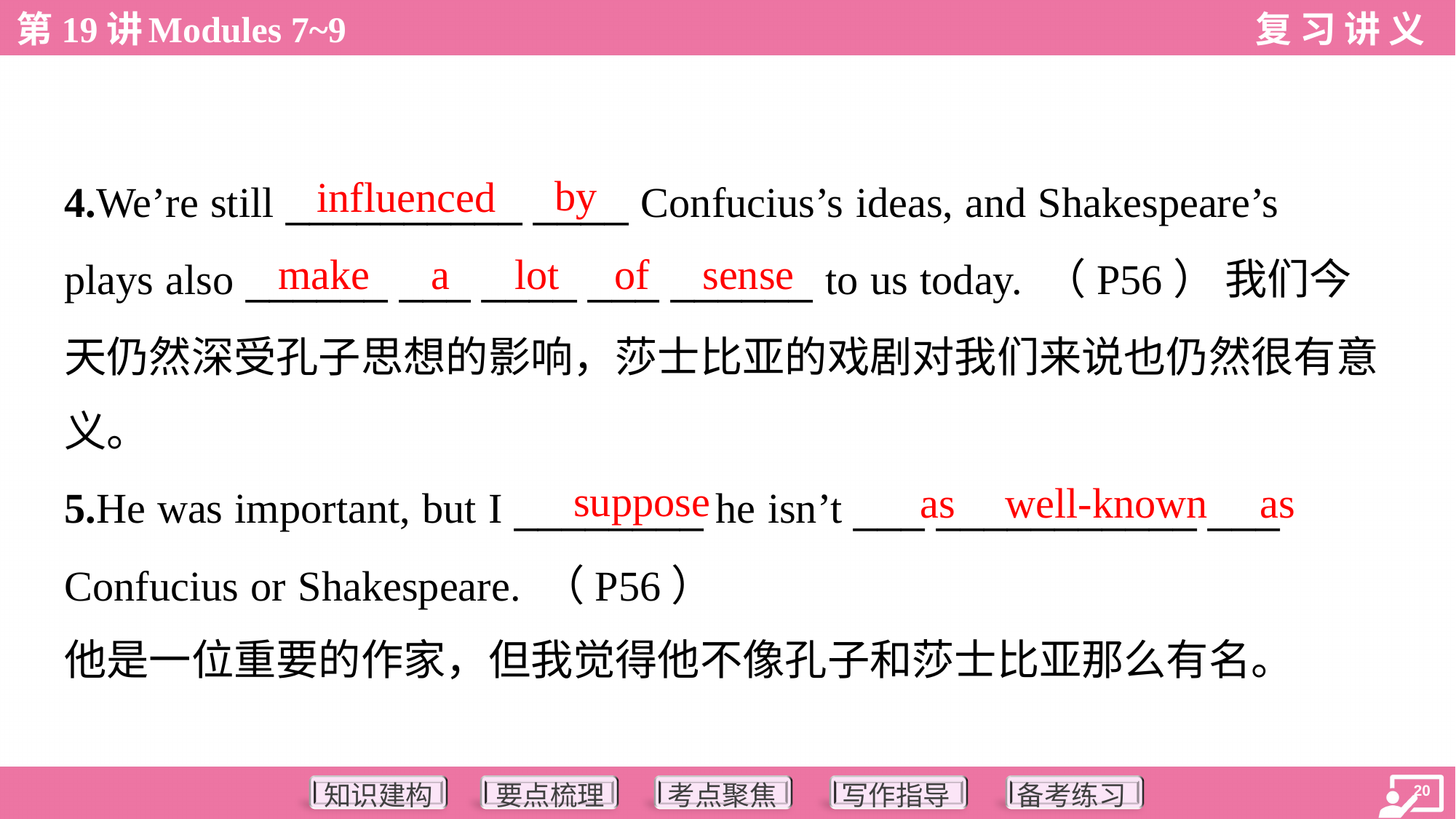

by
influenced
4.We’re still __________ ____ Confucius’s ideas, and Shakespeare’s
plays also ______ ___ ____ ___ ______ to us today. （P56） 我们今
天仍然深受孔子思想的影响，莎士比亚的戏剧对我们来说也仍然很有意
义。
make
a
lot
of
sense
suppose
as
well-known
as
5.He was important, but I ________ he isn’t ___ ___________ ___
Confucius or Shakespeare. （P56）
他是一位重要的作家，但我觉得他不像孔子和莎士比亚那么有名。